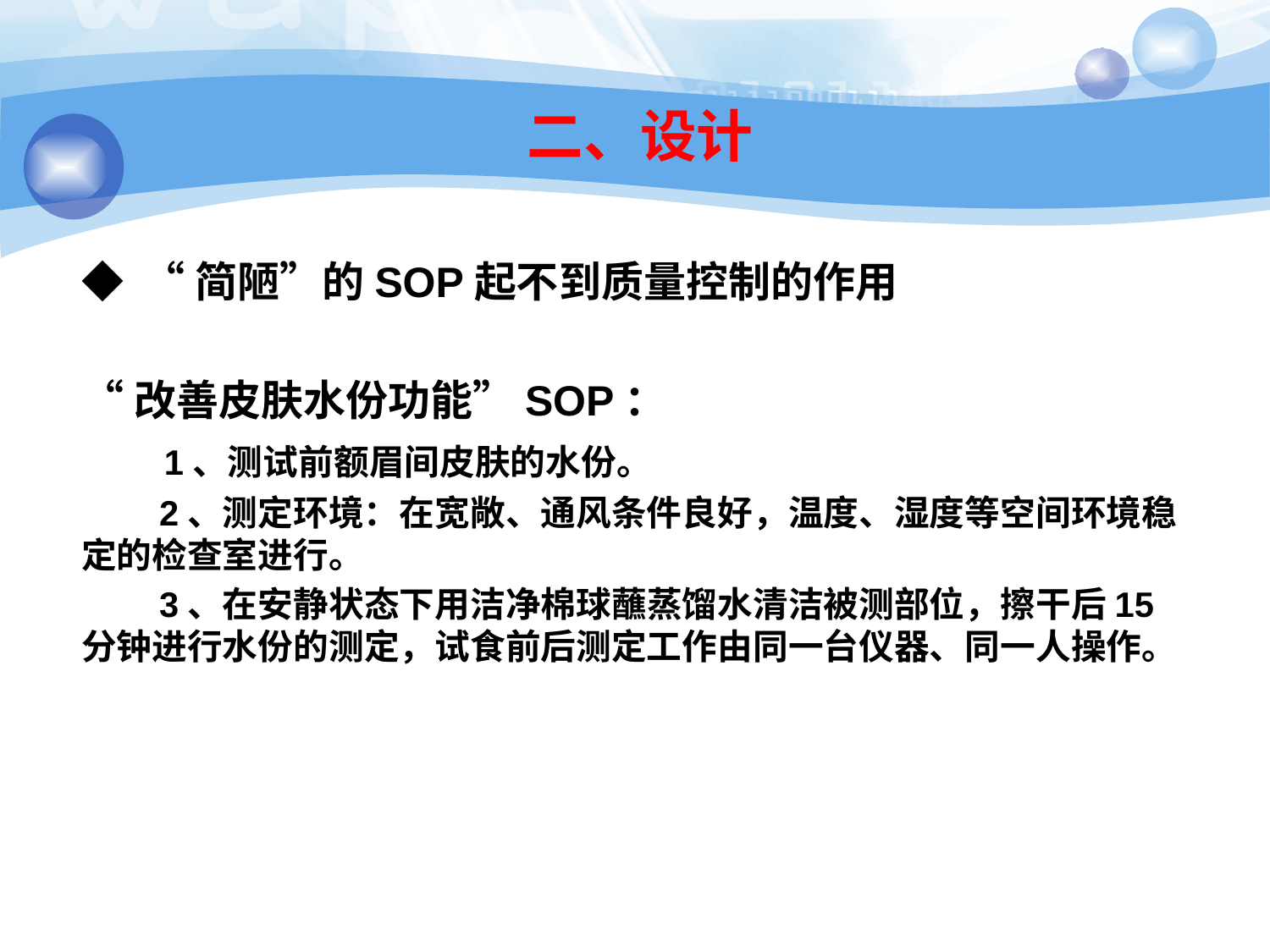

# 二、设计
◆  “简陋”的SOP起不到质量控制的作用

“改善皮肤水份功能”SOP：
       1、测试前额眉间皮肤的水份。
        2、测定环境：在宽敞、通风条件良好，温度、湿度等空间环境稳定的检查室进行。
        3、在安静状态下用洁净棉球蘸蒸馏水清洁被测部位，擦干后15分钟进行水份的测定，试食前后测定工作由同一台仪器、同一人操作。